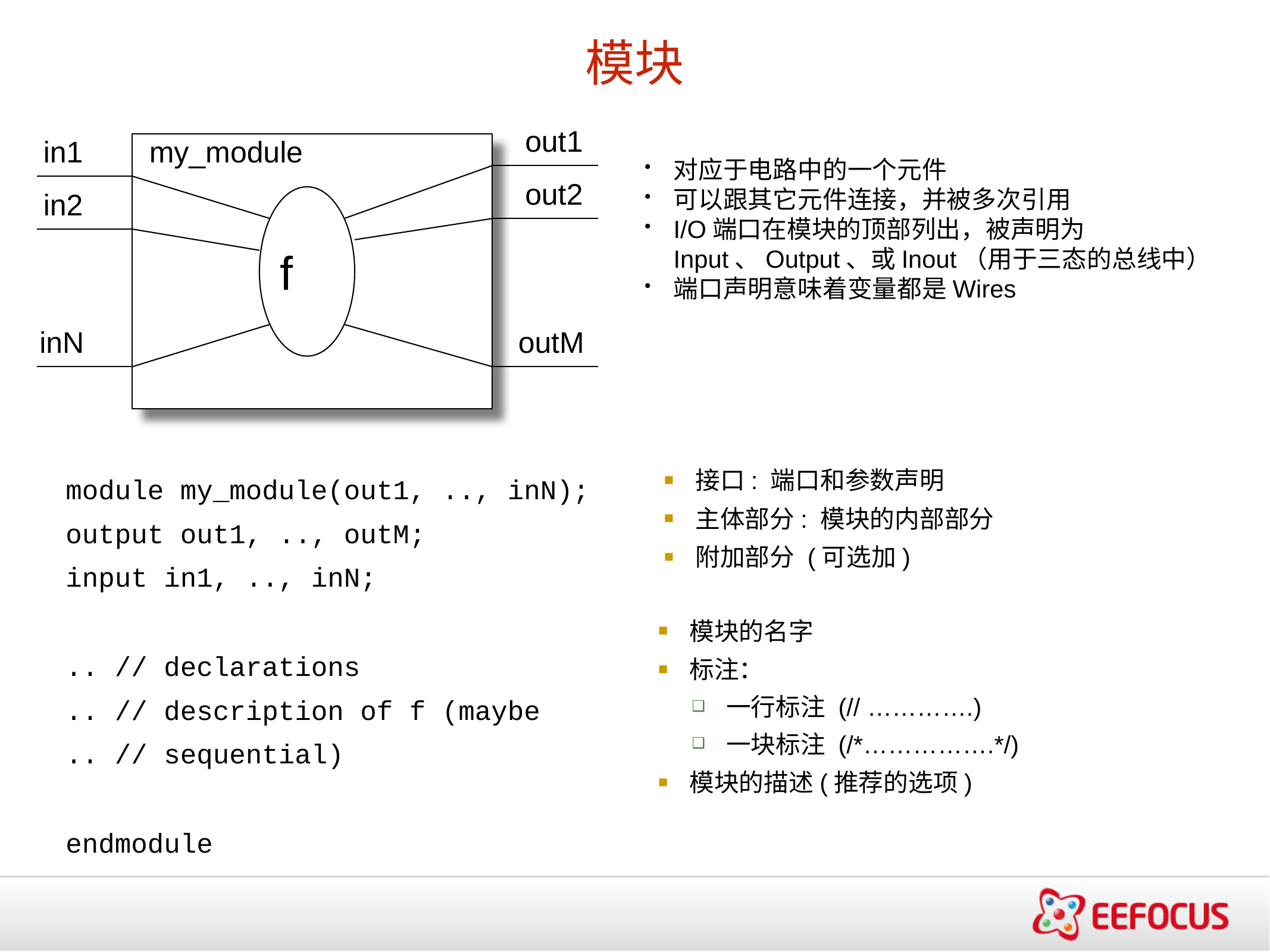

模块
out1
in1
my_module

out2

in2

f

inN
outM

对应于电路中的一个元件
可以跟其它元件连接，并被多次引用
I/O端口在模块的顶部列出，被声明为Input、Output、或Inout（用于三态的总线中）
端口声明意味着变量都是Wires
接口: 端口和参数声明
主体部分: 模块的内部部分
附加部分 (可选加)
module my_module(out1, .., inN);
output out1, .., outM;
input in1, .., inN;

.. // declarations
.. // description of f (maybe
.. // sequential)

endmodule
模块的名字
标注：
一行标注 (// ………….)
一块标注 (/*…………….*/)
模块的描述(推荐的选项)